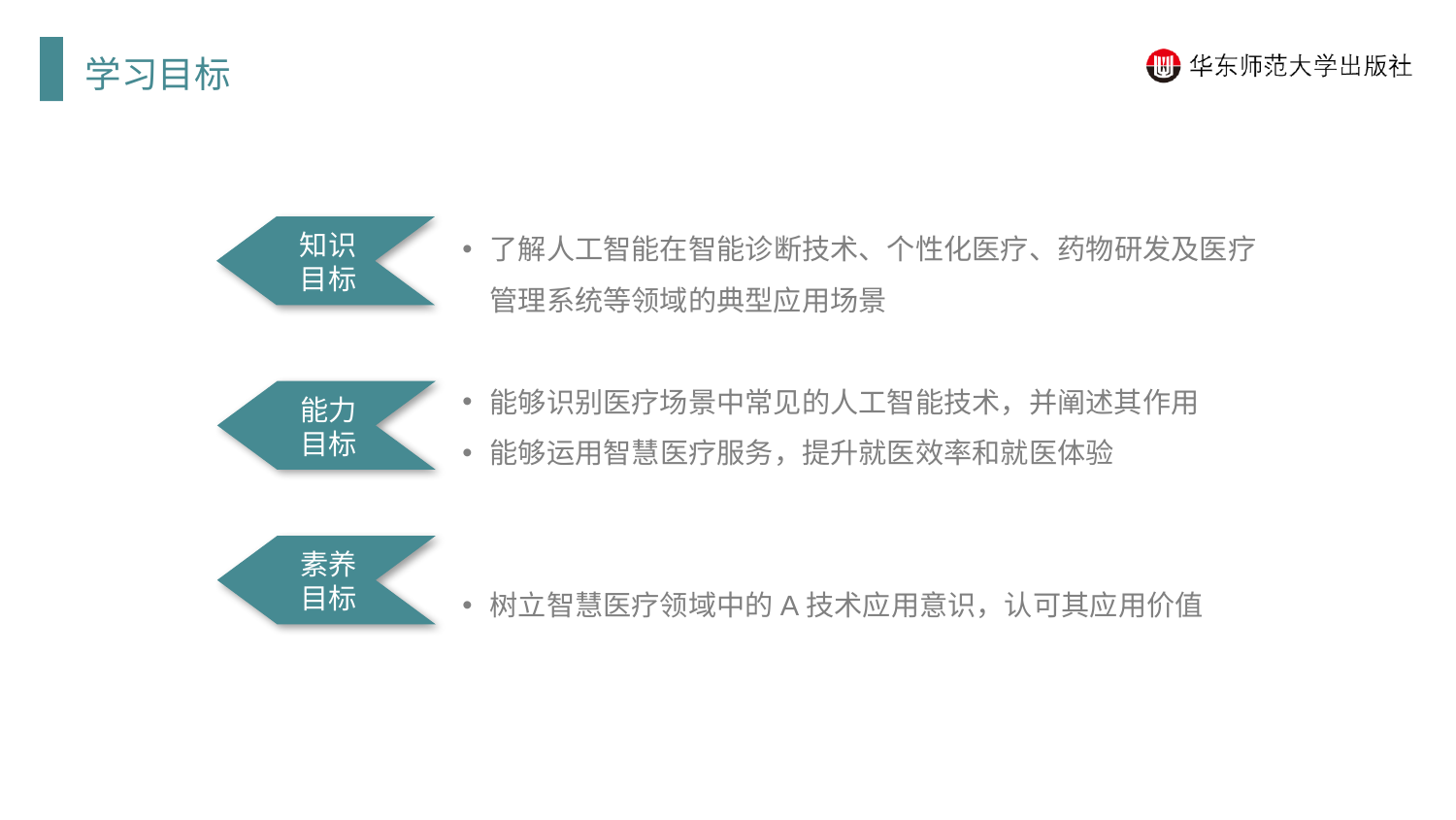

学习目标
了解人工智能在智能诊断技术、个性化医疗、药物研发及医疗管理系统等领域的典型应用场景

能够识别医疗场景中常见的人工智能技术，并阐述其作用
能够运用智慧医疗服务，提升就医效率和就医体验

树立智慧医疗领域中的A技术应用意识，认可其应用价值

知识目标

能力目标

素养目标